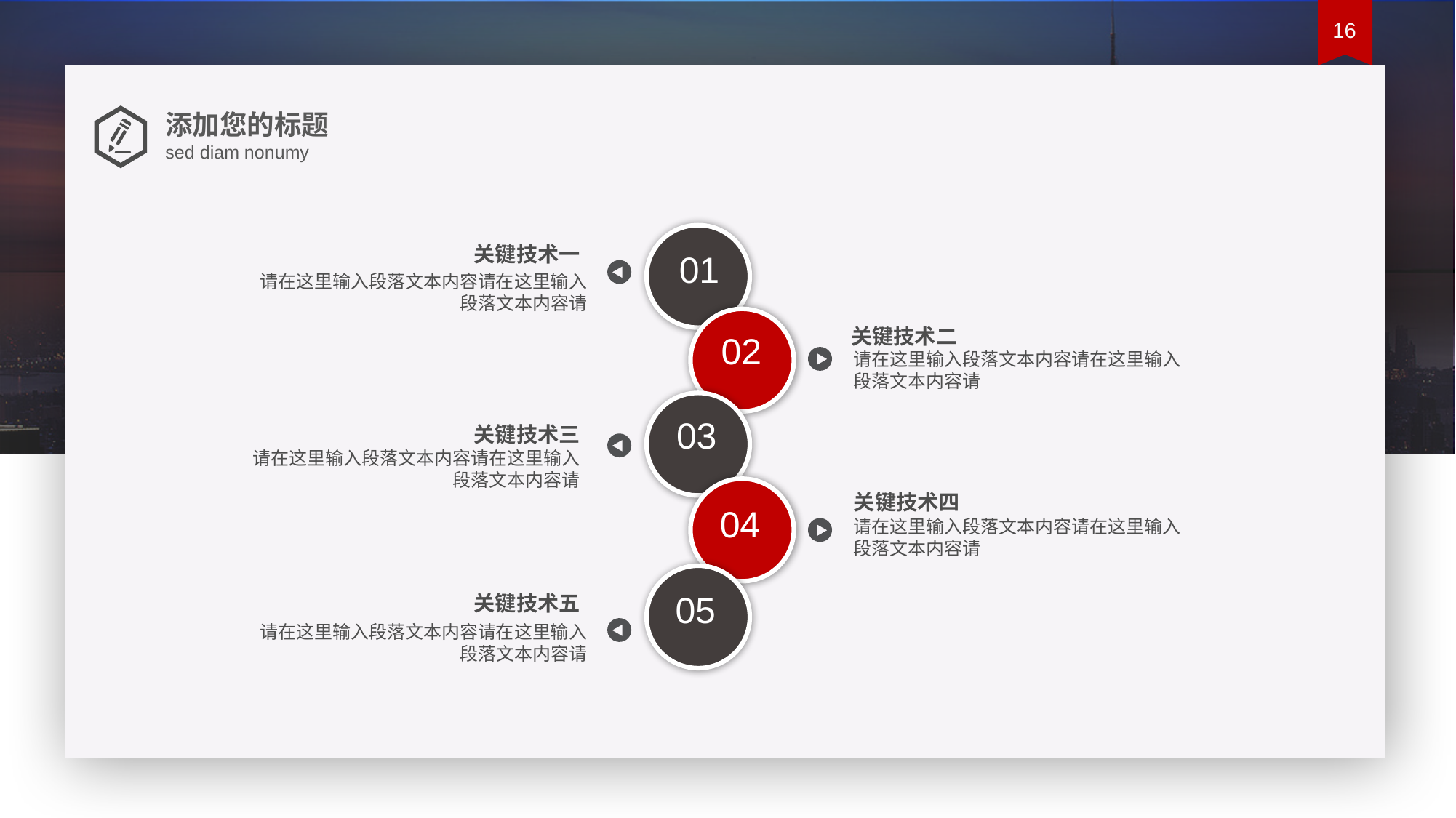

添加您的标题
sed diam nonumy

关键技术一
请在这里输入段落文本内容请在这里输入段落文本内容请
01

关键技术二
请在这里输入段落文本内容请在这里输入段落文本内容请
02

03
关键技术三
请在这里输入段落文本内容请在这里输入段落文本内容请

关键技术四
请在这里输入段落文本内容请在这里输入段落文本内容请
04

05
关键技术五
请在这里输入段落文本内容请在这里输入段落文本内容请